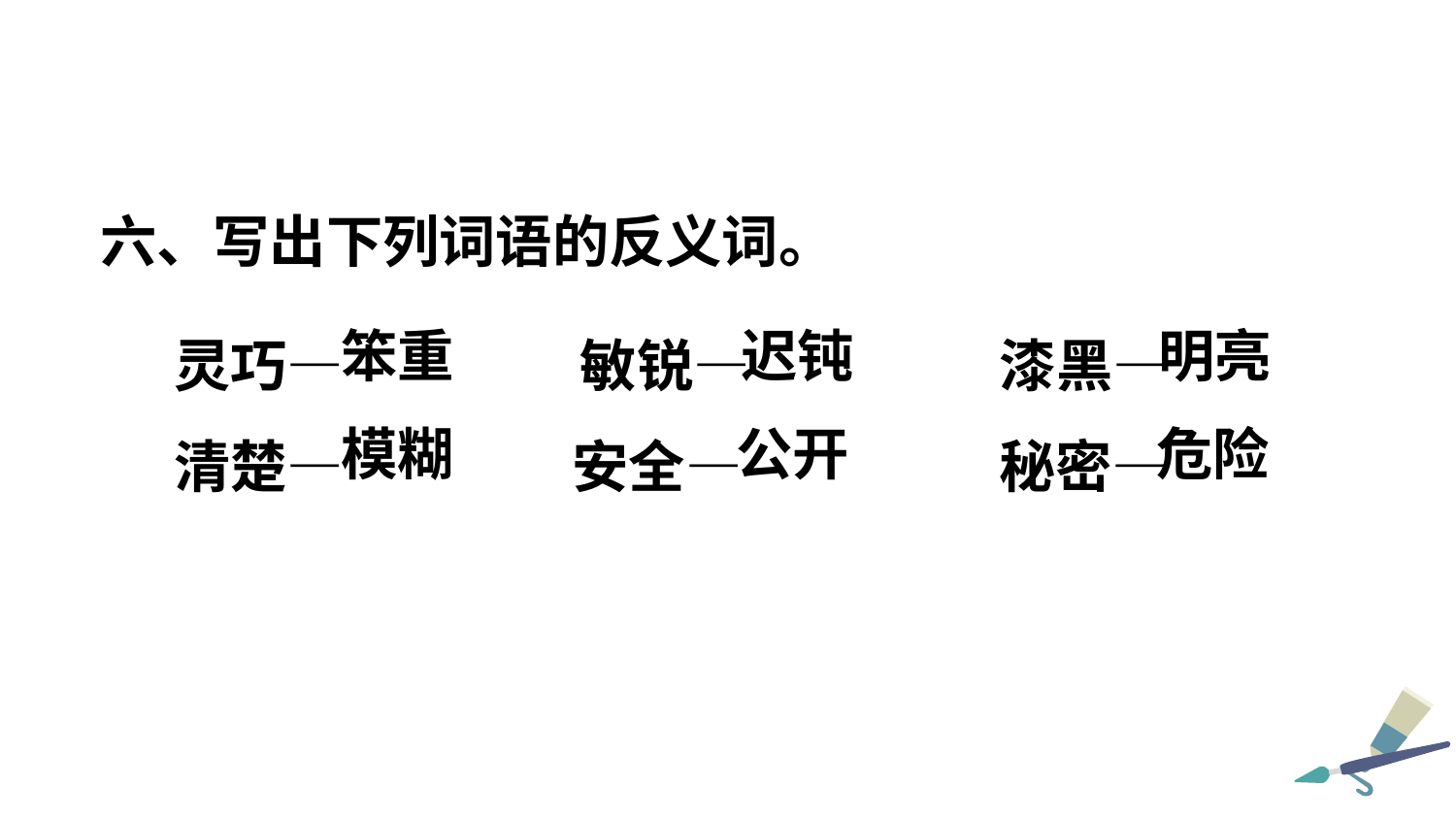

六、写出下列词语的反义词。
灵巧—                敏锐—                 漆黑—
清楚—　　         安全—                    秘密—
笨重
迟钝
明亮
模糊
公开
危险